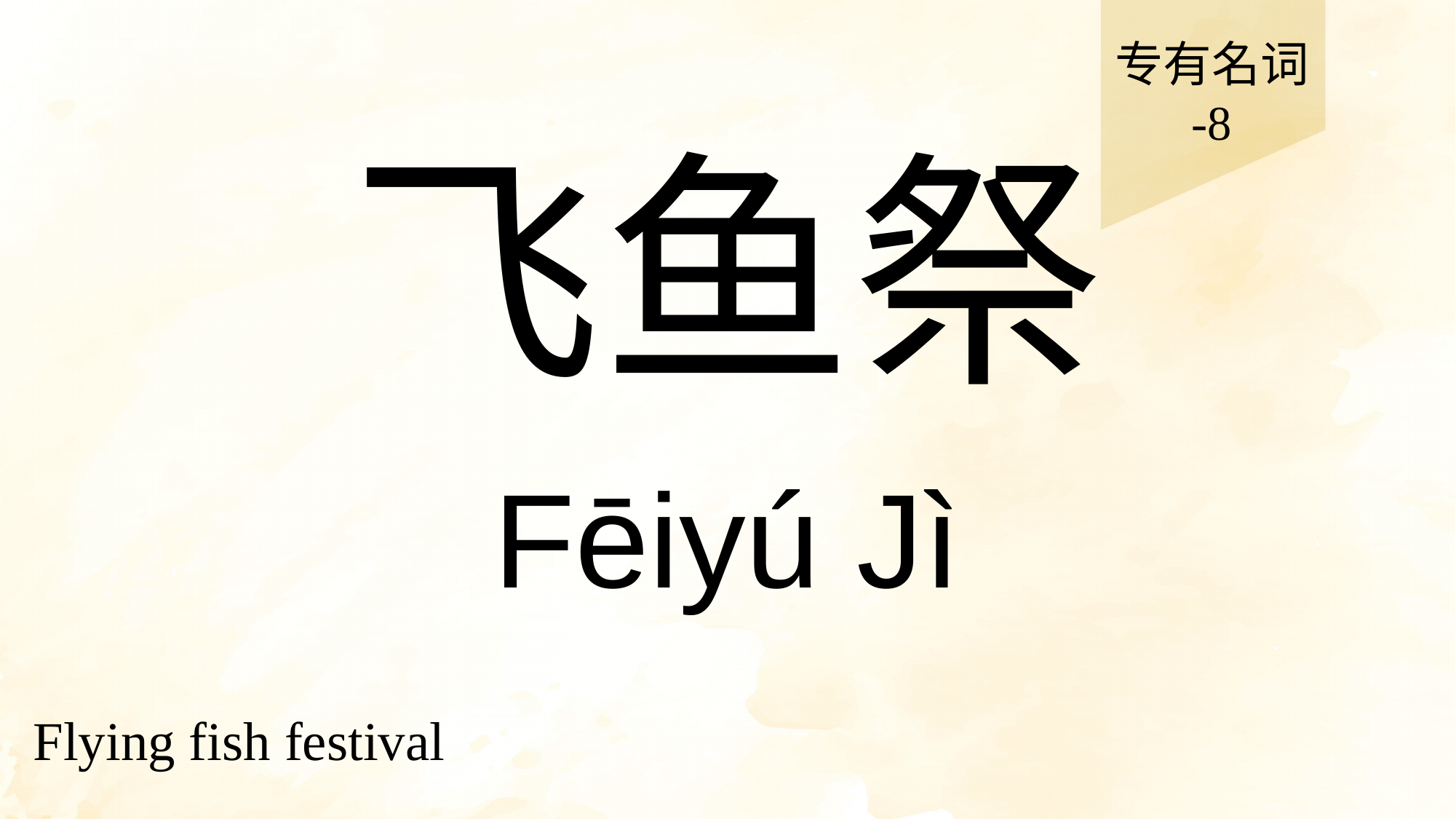

专有名词
-8
# 飞鱼祭
Fēiyú Jì
Flying fish festival